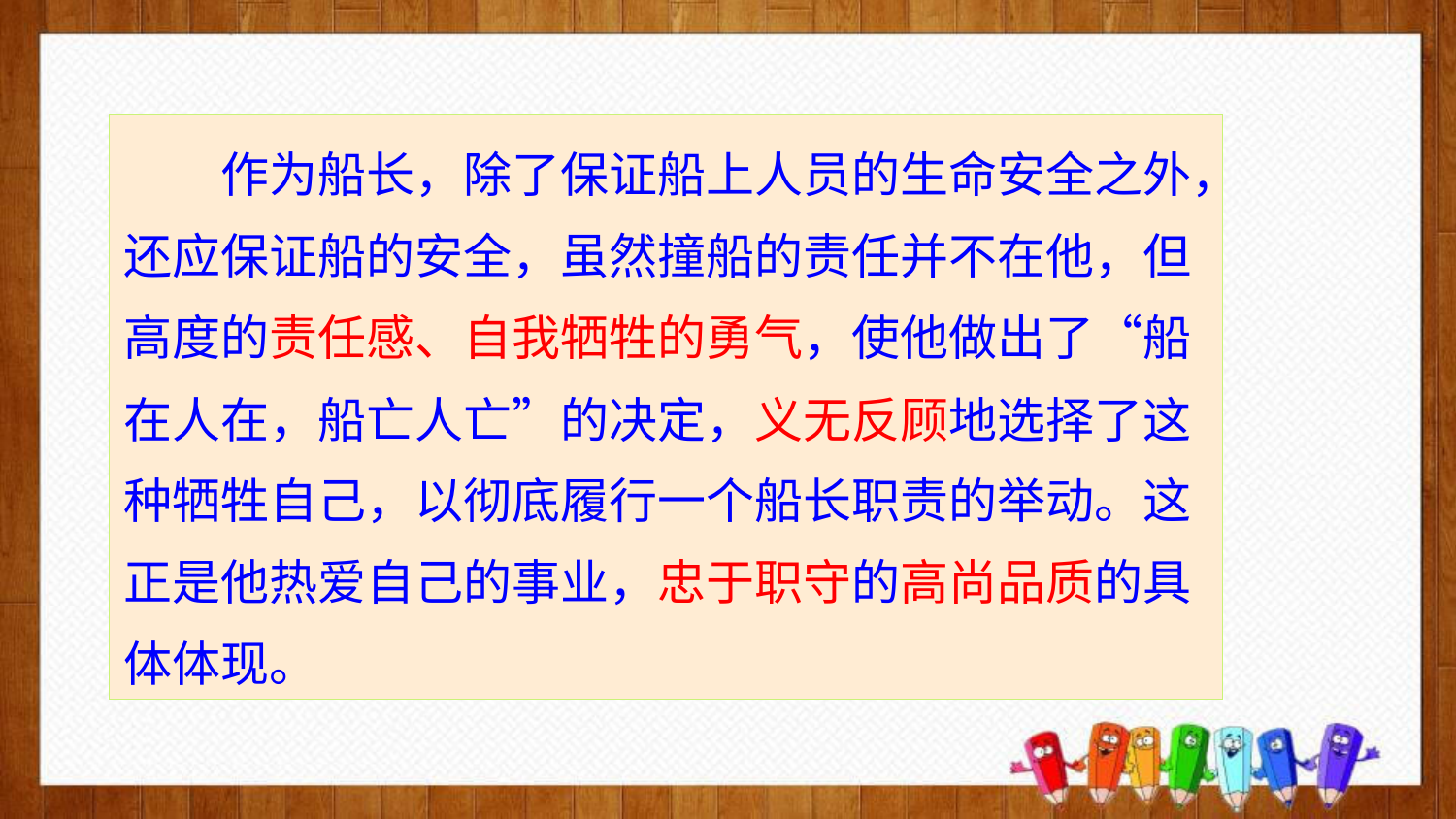

作为船长，除了保证船上人员的生命安全之外，还应保证船的安全，虽然撞船的责任并不在他，但高度的责任感、自我牺牲的勇气，使他做出了“船在人在，船亡人亡”的决定，义无反顾地选择了这种牺牲自己，以彻底履行一个船长职责的举动。这正是他热爱自己的事业，忠于职守的高尚品质的具体体现。